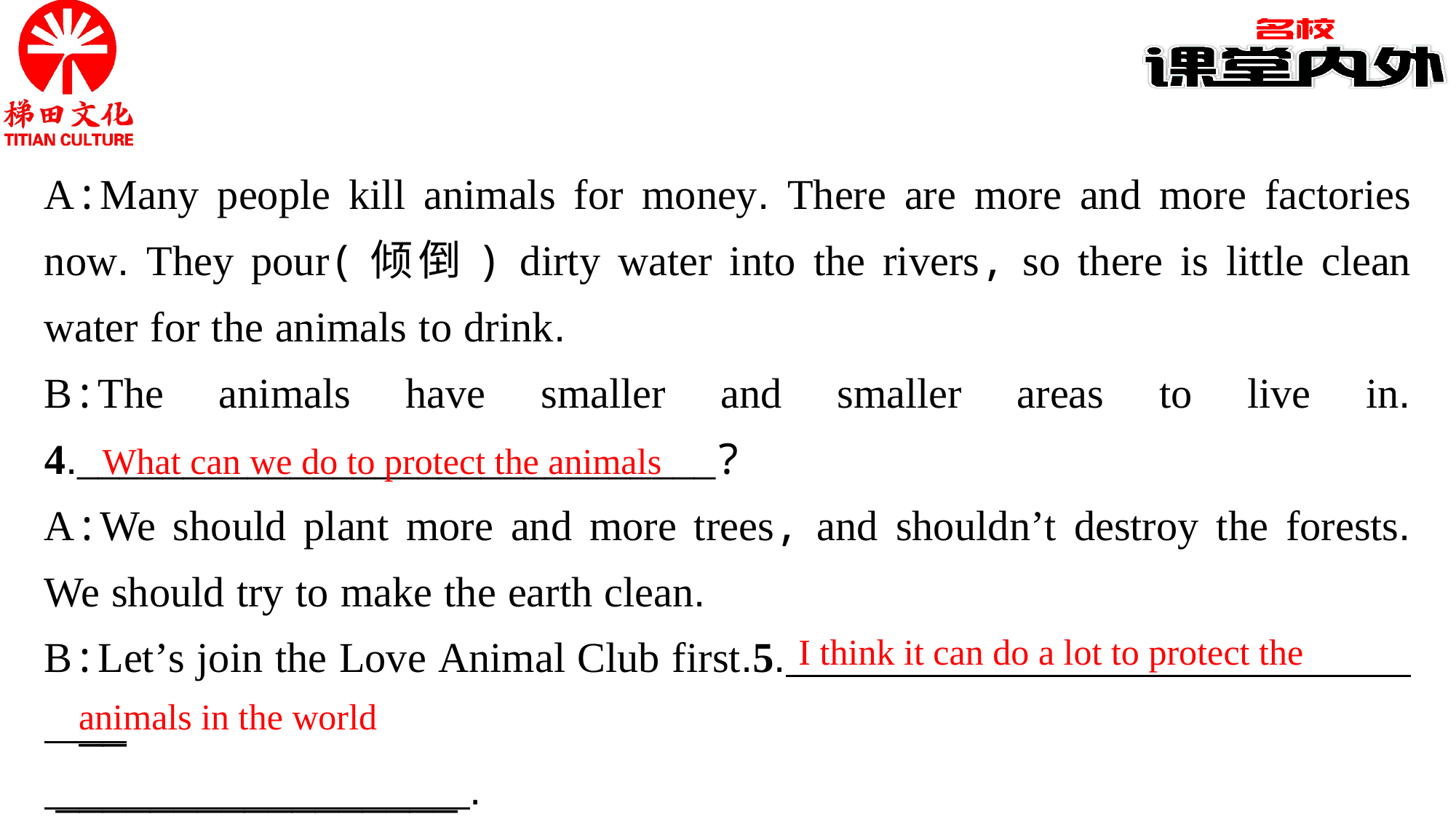

A:Many people kill animals for money. There are more and more factories now. They pour(倾倒) dirty water into the rivers, so there is little clean water for the animals to drink.
B:The animals have smaller and smaller areas to live in. 4.______________________________?
A:We should plant more and more trees, and shouldn’t destroy the forests. We should try to make the earth clean.
B:Let’s join the Love Animal Club first.5.                                                        __
 _________________ .
What can we do to protect the animals
I think it can do a lot to protect the
animals in the world